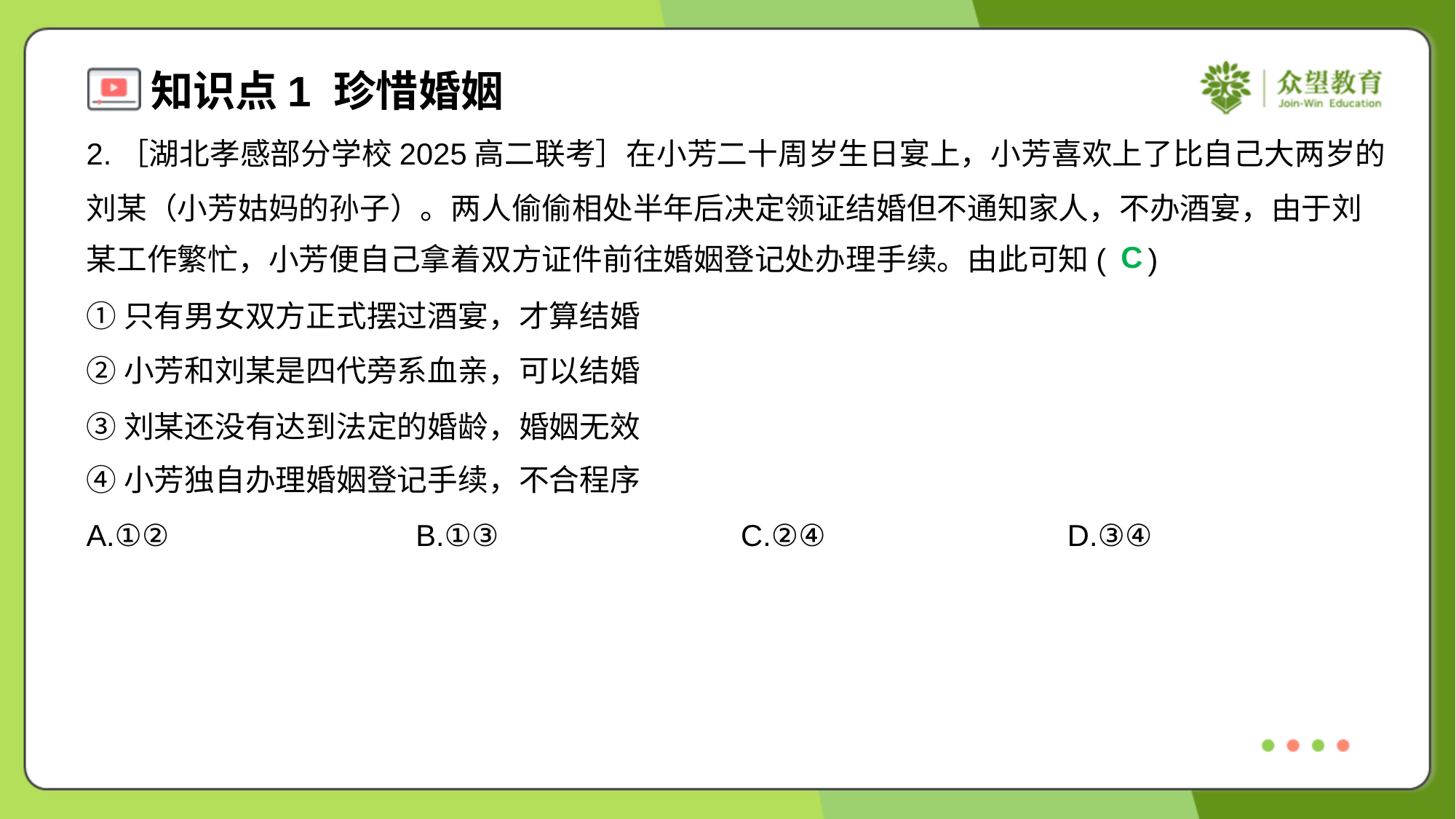

2.［湖北孝感部分学校2025高二联考］在小芳二十周岁生日宴上，小芳喜欢上了比自己大两岁的
刘某（小芳姑妈的孙子）。两人偷偷相处半年后决定领证结婚但不通知家人，不办酒宴，由于刘
某工作繁忙，小芳便自己拿着双方证件前往婚姻登记处办理手续。由此可知(     )
C
①只有男女双方正式摆过酒宴，才算结婚
②小芳和刘某是四代旁系血亲，可以结婚
③刘某还没有达到法定的婚龄，婚姻无效
④小芳独自办理婚姻登记手续，不合程序
A.①②	B.①③	C.②④	D.③④